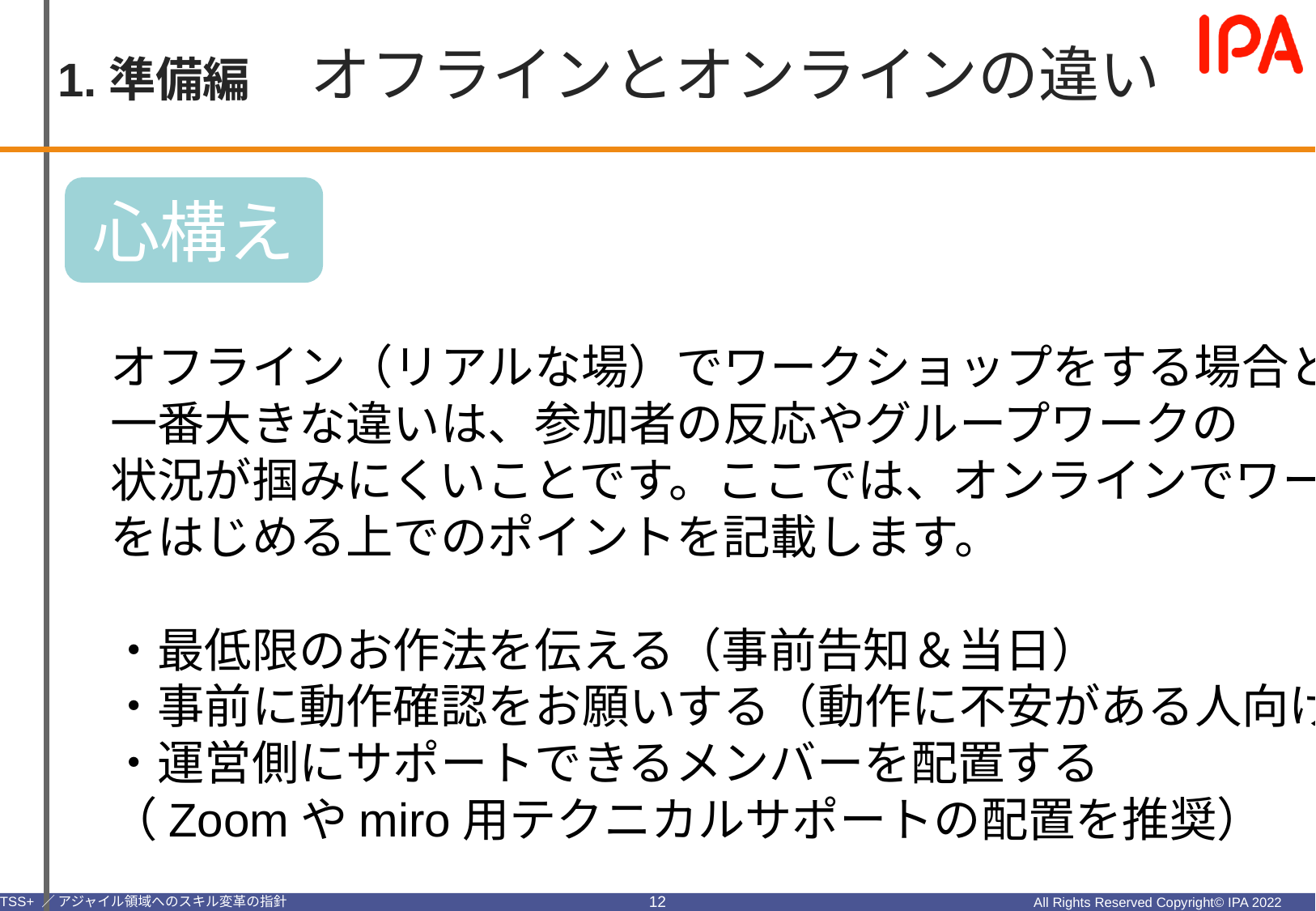

1.準備編　オフラインとオンラインの違い
心構え
オフライン（リアルな場）でワークショップをする場合との
一番大きな違いは、参加者の反応やグループワークの
状況が掴みにくいことです。ここでは、オンラインでワークショップ
をはじめる上でのポイントを記載します。

・最低限のお作法を伝える（事前告知＆当日）
・事前に動作確認をお願いする（動作に不安がある人向け）
・運営側にサポートできるメンバーを配置する
（Zoomやmiro用テクニカルサポートの配置を推奨）
12
All Rights Reserved Copyright© IPA 2022